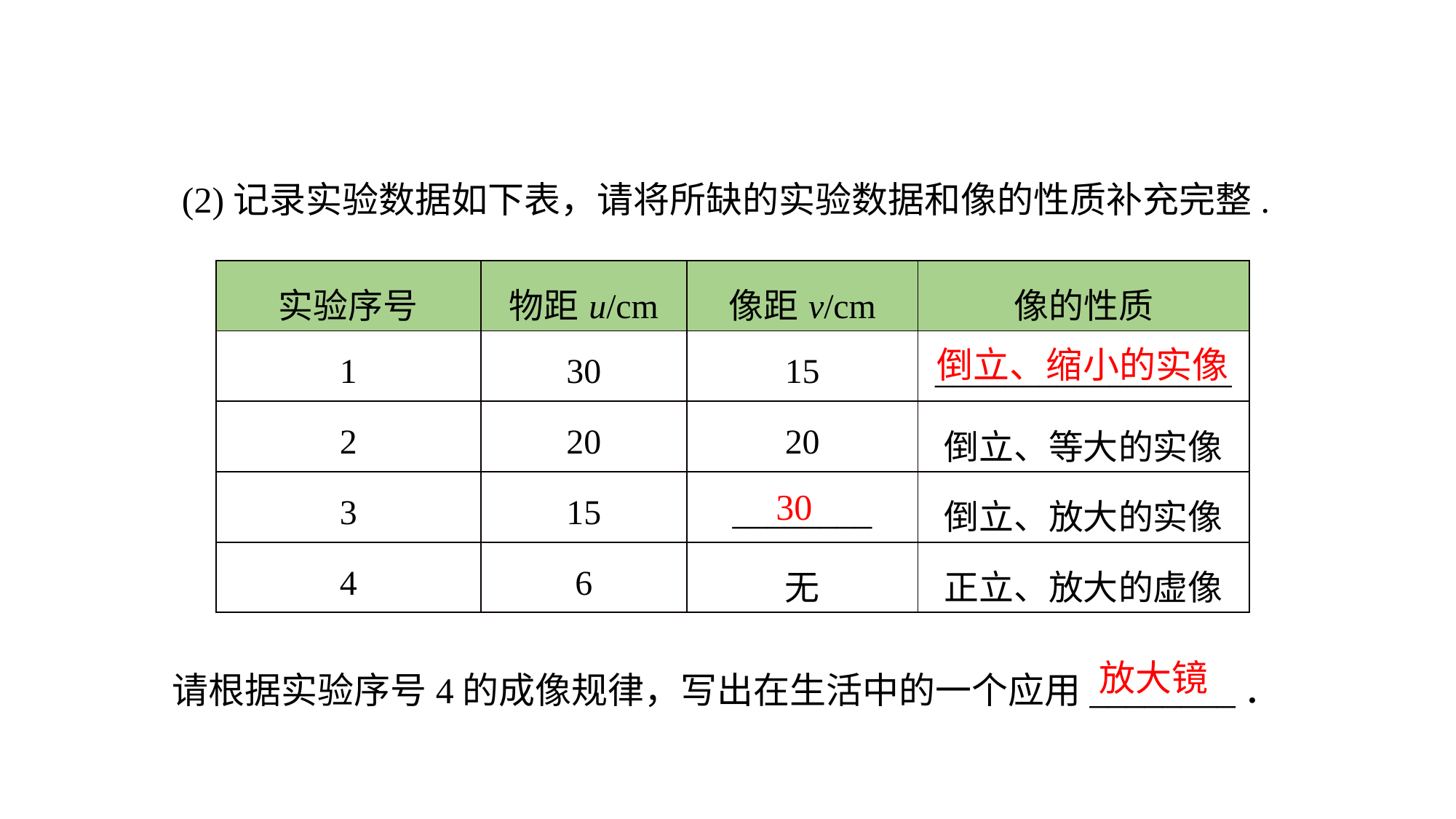

(2)记录实验数据如下表，请将所缺的实验数据和像的性质补充完整.
| 实验序号 | 物距u/cm | 像距v/cm | 像的性质 |
| --- | --- | --- | --- |
| 1 | 30 | 15 | \_\_\_\_\_\_\_\_\_\_\_\_\_\_\_\_\_ |
| 2 | 20 | 20 | 倒立、等大的实像 |
| 3 | 15 | \_\_\_\_\_\_\_\_ | 倒立、放大的实像 |
| 4 | 6 | 无 | 正立、放大的虚像 |
倒立、缩小的实像
30
请根据实验序号4的成像规律，写出在生活中的一个应用________．
放大镜